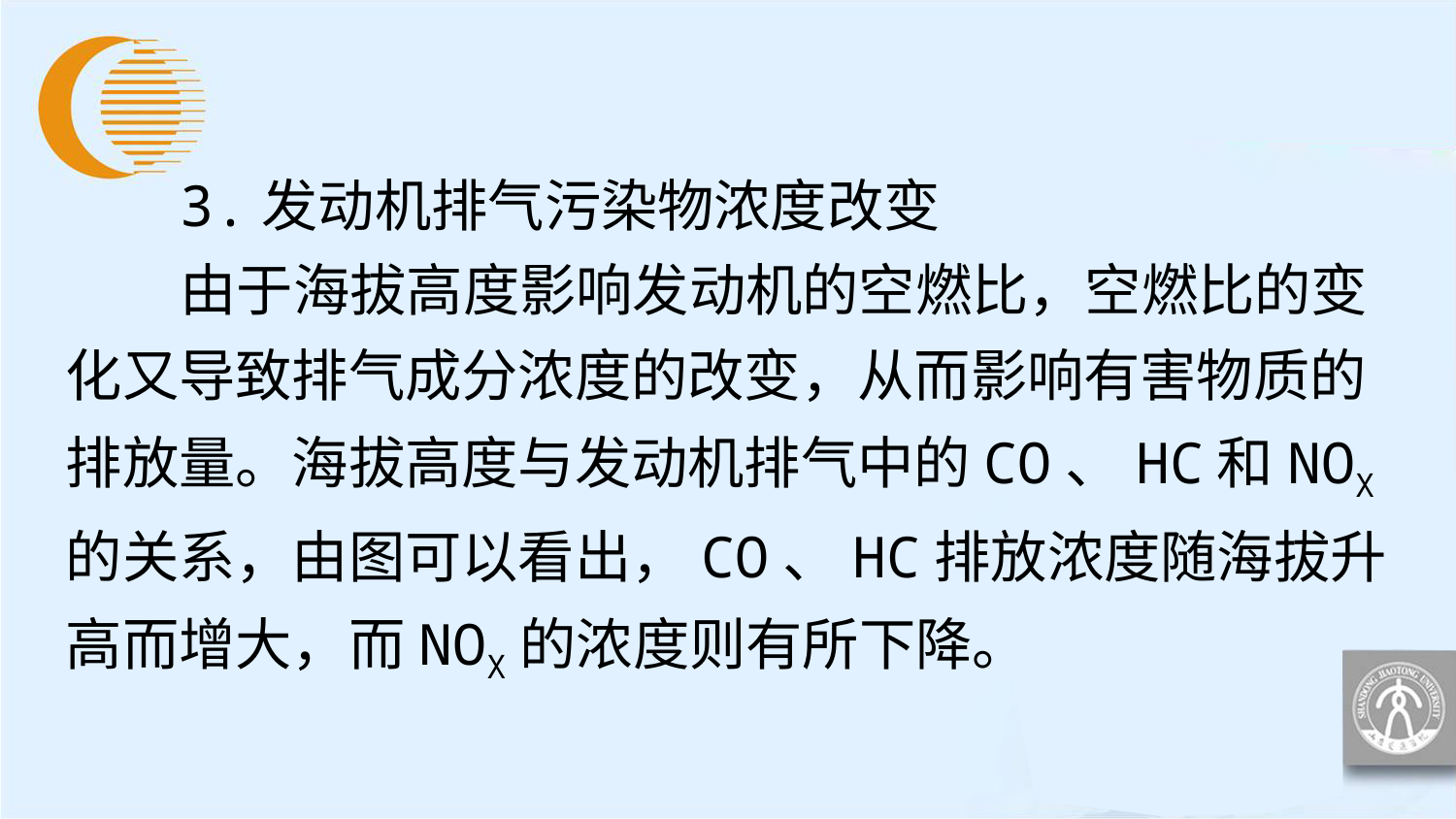

3.发动机排气污染物浓度改变
由于海拔高度影响发动机的空燃比，空燃比的变化又导致排气成分浓度的改变，从而影响有害物质的排放量。海拔高度与发动机排气中的CO、HC和NOX的关系，由图可以看出，CO、HC排放浓度随海拔升高而增大，而NOX的浓度则有所下降。